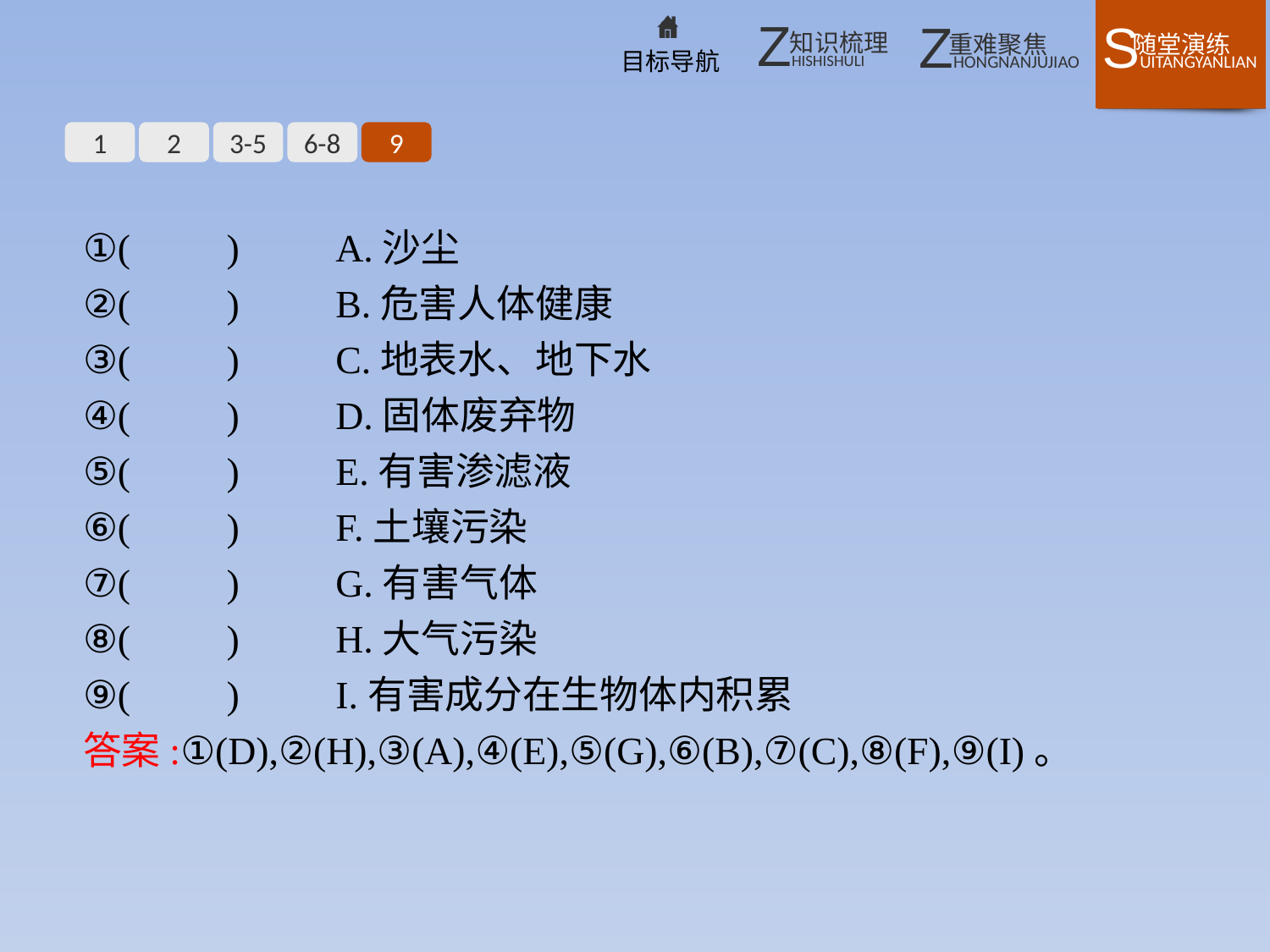

1
2
3-5
6-8
9
①(　　)　　A.沙尘
②(　　)　　B.危害人体健康
③(　　)　　C.地表水、地下水
④(　　)　　D.固体废弃物
⑤(　　)　　E.有害渗滤液
⑥(　　)　　F.土壤污染
⑦(　　)　　G.有害气体
⑧(　　)　　H.大气污染
⑨(　　)　　I.有害成分在生物体内积累
答案:①(D),②(H),③(A),④(E),⑤(G),⑥(B),⑦(C),⑧(F),⑨(I)。